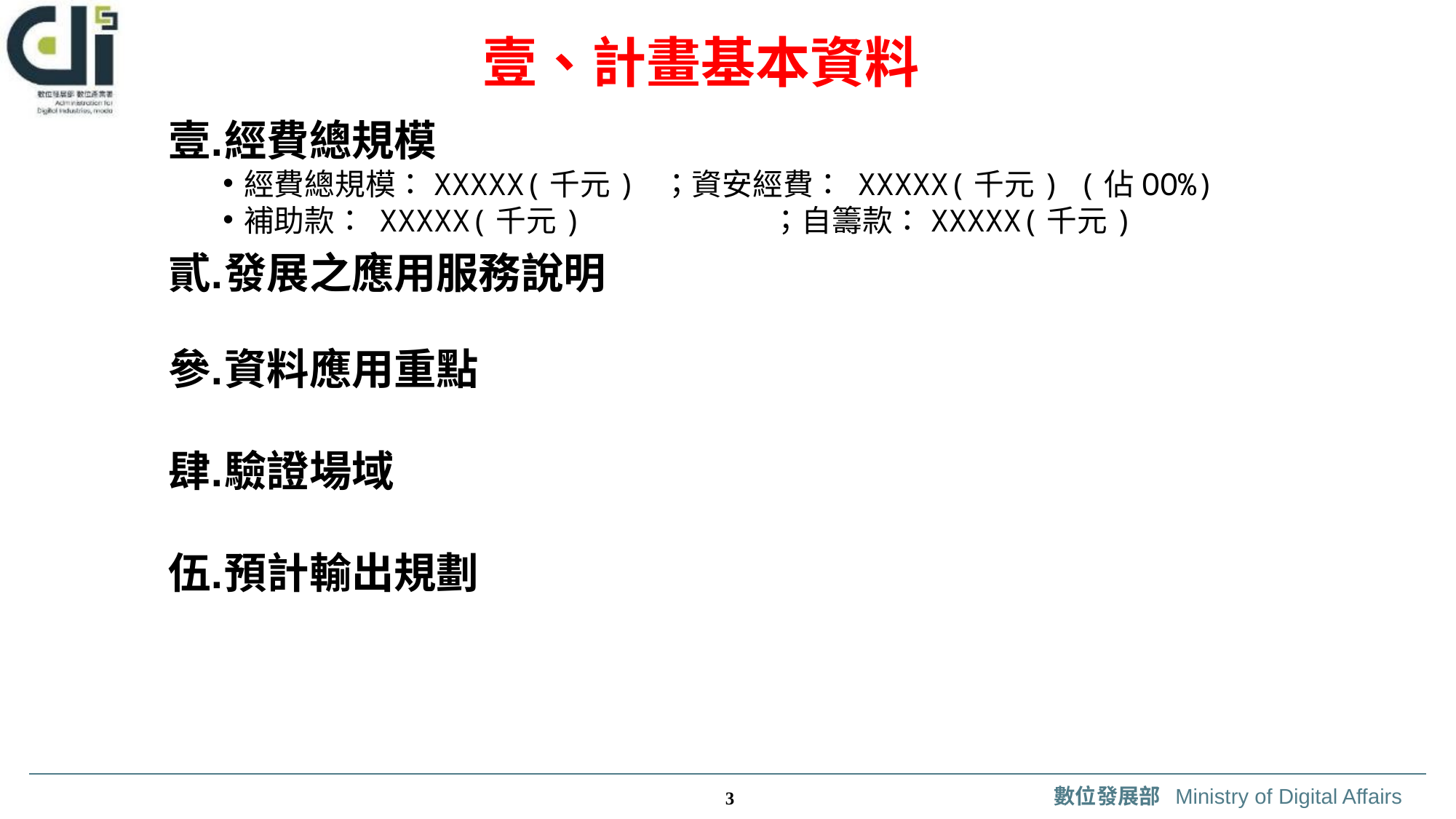

壹、計畫基本資料
經費總規模
經費總規模：XXXXX(千元) ；資安經費： XXXXX(千元) (佔OO%)
補助款： XXXXX(千元)          ；自籌款：XXXXX(千元)
發展之應用服務說明

資料應用重點

驗證場域

預計輸出規劃

 3